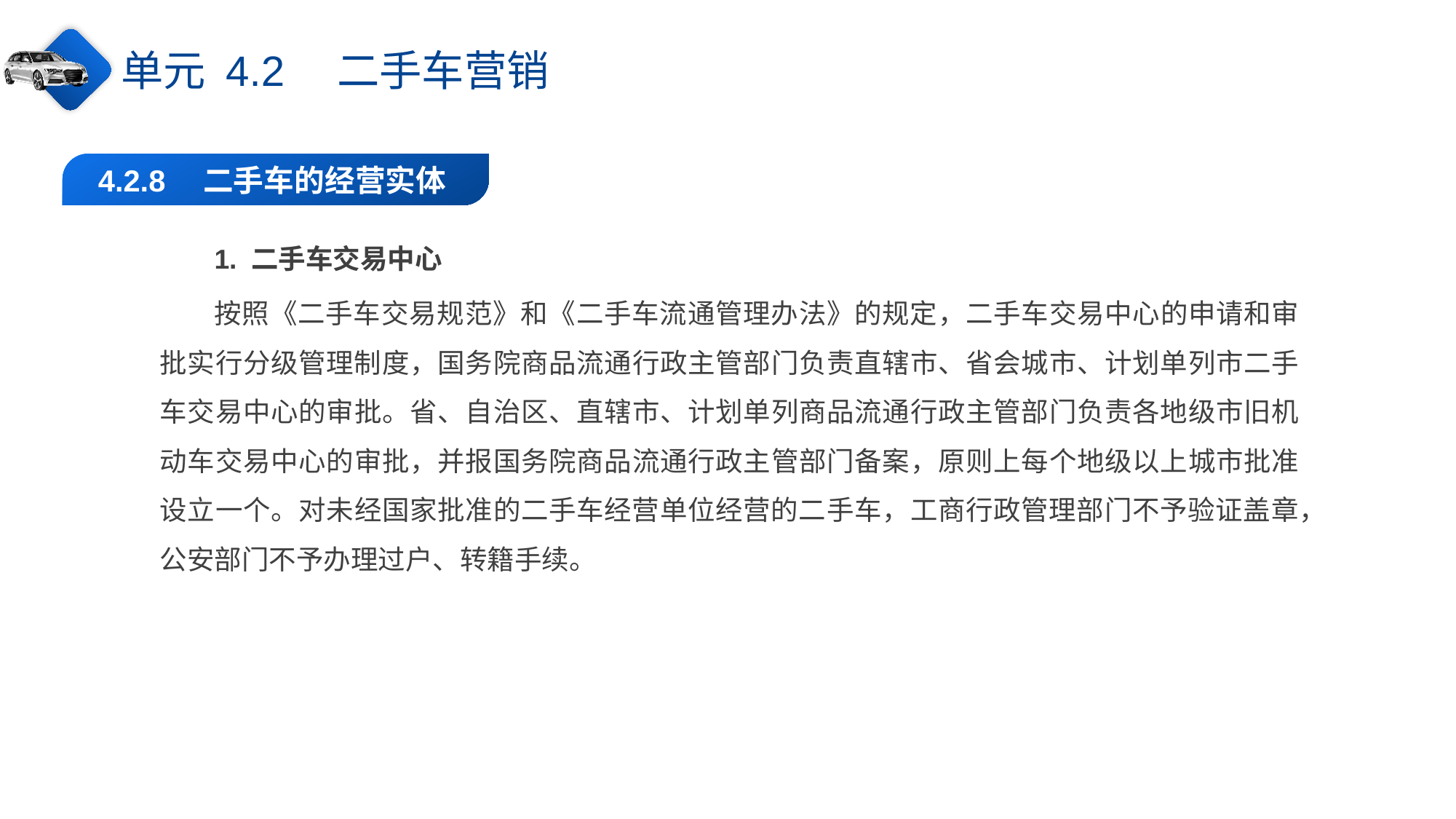

单元 4.2　二手车营销
4.2.8　二手车的经营实体
1. 二手车交易中心
按照《二手车交易规范》和《二手车流通管理办法》的规定，二手车交易中心的申请和审批实行分级管理制度，国务院商品流通行政主管部门负责直辖市、省会城市、计划单列市二手车交易中心的审批。省、自治区、直辖市、计划单列商品流通行政主管部门负责各地级市旧机动车交易中心的审批，并报国务院商品流通行政主管部门备案，原则上每个地级以上城市批准设立一个。对未经国家批准的二手车经营单位经营的二手车，工商行政管理部门不予验证盖章，公安部门不予办理过户、转籍手续。